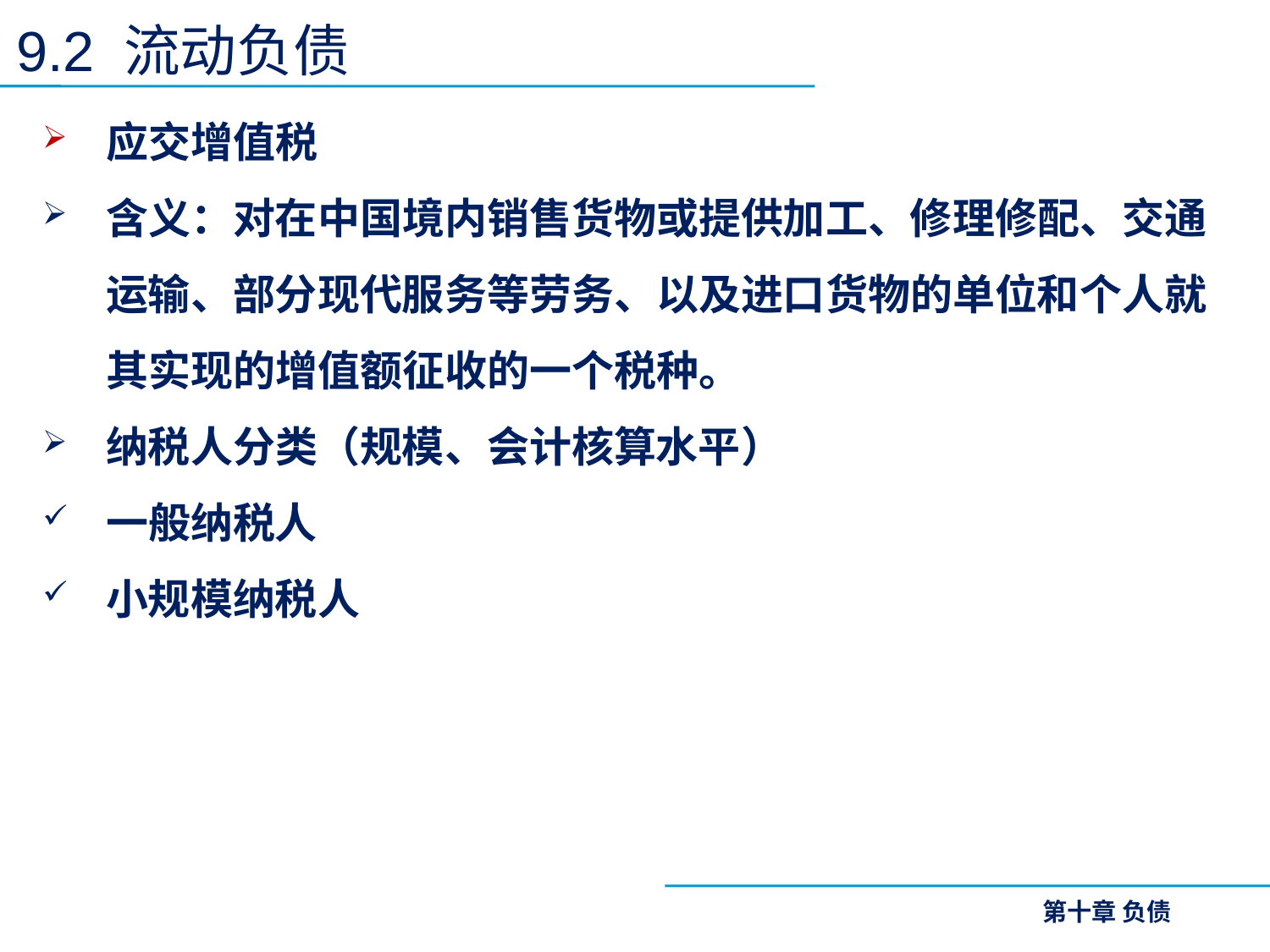

9.2 流动负债
应交增值税
含义：对在中国境内销售货物或提供加工、修理修配、交通运输、部分现代服务等劳务、以及进口货物的单位和个人就其实现的增值额征收的一个税种。
纳税人分类（规模、会计核算水平）
一般纳税人
小规模纳税人